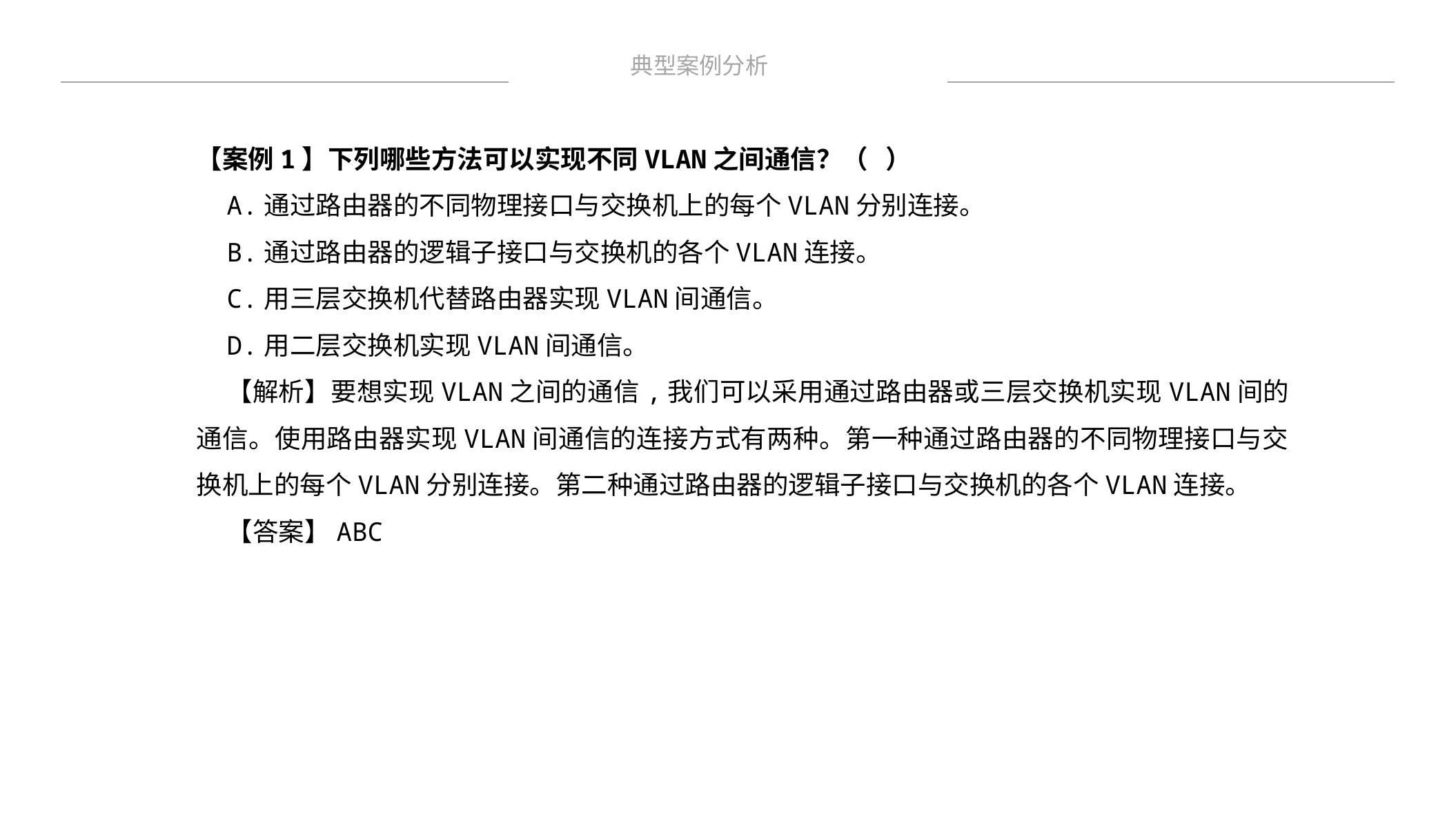

典型案例分析
【案例1】下列哪些方法可以实现不同VLAN之间通信？（   ）
A.通过路由器的不同物理接口与交换机上的每个VLAN分别连接。
B.通过路由器的逻辑子接口与交换机的各个VLAN连接。
C.用三层交换机代替路由器实现VLAN间通信。
D.用二层交换机实现VLAN间通信。
【解析】要想实现VLAN之间的通信,我们可以采用通过路由器或三层交换机实现VLAN间的通信。使用路由器实现VLAN间通信的连接方式有两种。第一种通过路由器的不同物理接口与交换机上的每个VLAN分别连接。第二种通过路由器的逻辑子接口与交换机的各个VLAN连接。
【答案】ABC